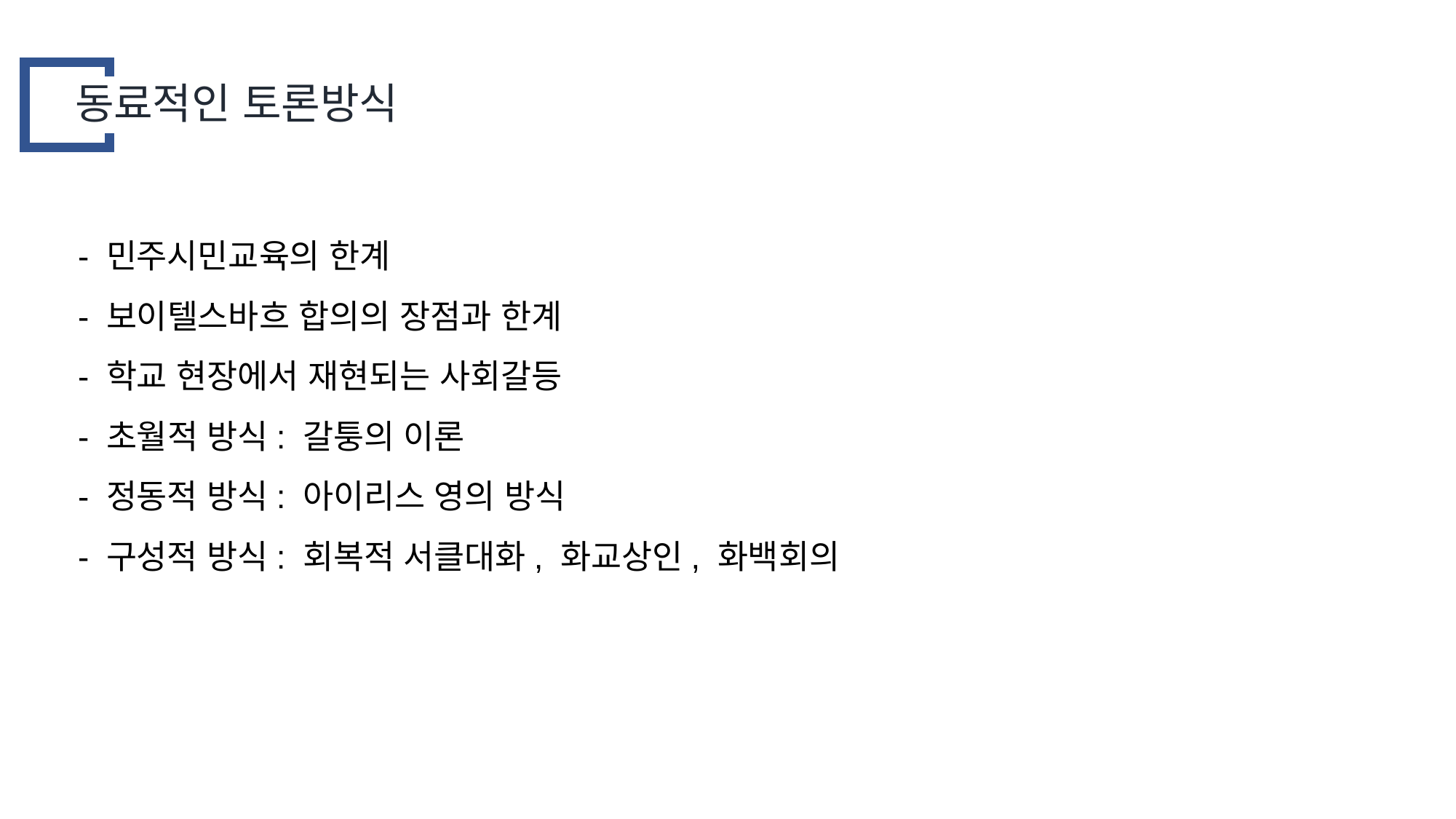

동료적인 토론방식
- 민주시민교육의 한계
- 보이텔스바흐 합의의 장점과 한계
- 학교 현장에서 재현되는 사회갈등
- 초월적 방식: 갈퉁의 이론
- 정동적 방식: 아이리스 영의 방식
- 구성적 방식: 회복적 서클대화, 화교상인, 화백회의